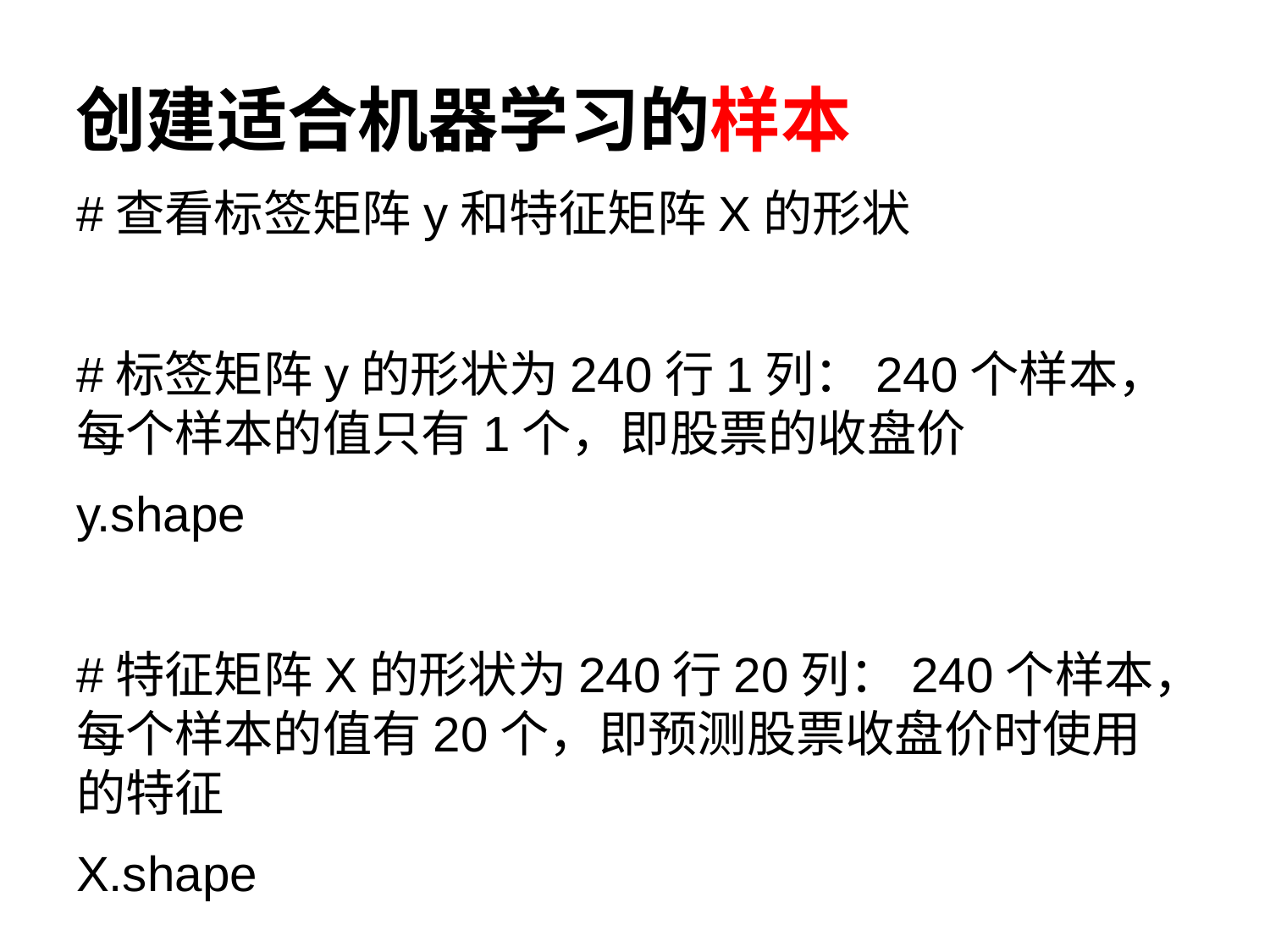

# 创建适合机器学习的样本
#查看标签矩阵y和特征矩阵X的形状

#标签矩阵y的形状为240行1列：240个样本，每个样本的值只有1个，即股票的收盘价
y.shape

#特征矩阵X的形状为240行20列：240个样本，每个样本的值有20个，即预测股票收盘价时使用的特征
X.shape